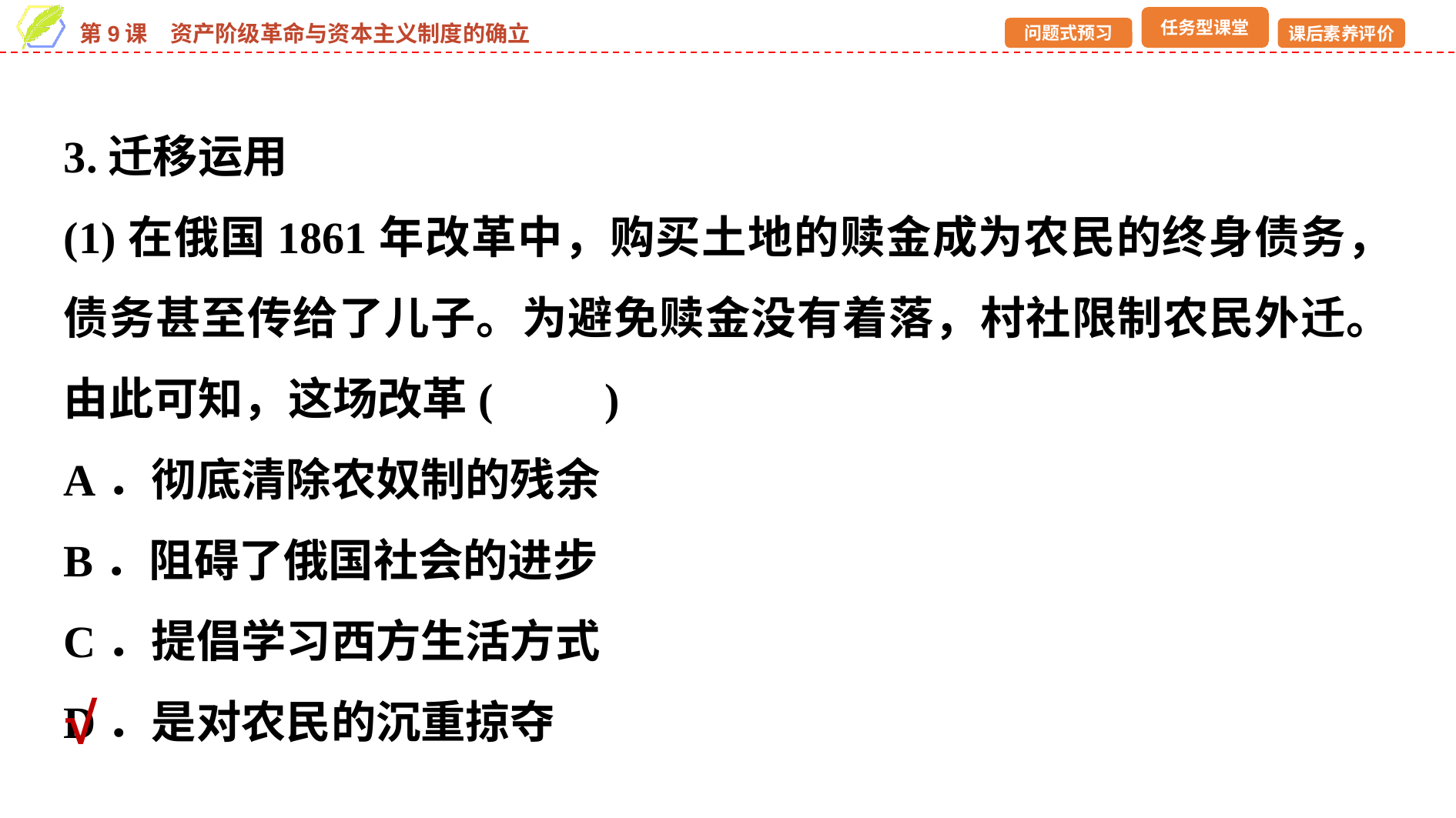

3.迁移运用
(1)在俄国1861年改革中，购买土地的赎金成为农民的终身债务，债务甚至传给了儿子。为避免赎金没有着落，村社限制农民外迁。由此可知，这场改革(　　)
A．彻底清除农奴制的残余
B．阻碍了俄国社会的进步
C．提倡学习西方生活方式
D．是对农民的沉重掠夺
√